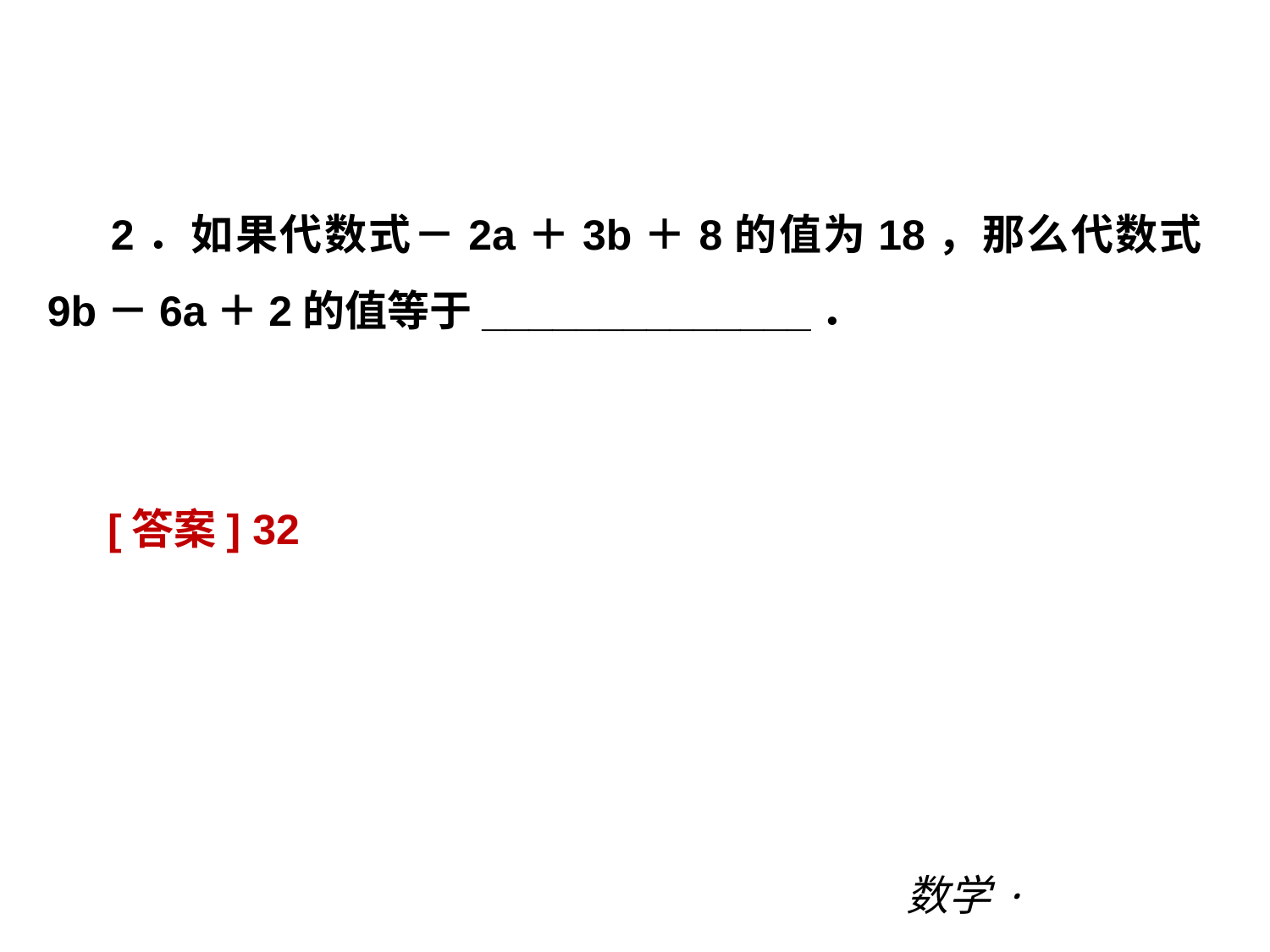

阶段综合测试三(期中二)
2．如果代数式－2a＋3b＋8的值为18，那么代数式9b－6a＋2的值等于______________．
[答案] 32
数学·新课标（BS）